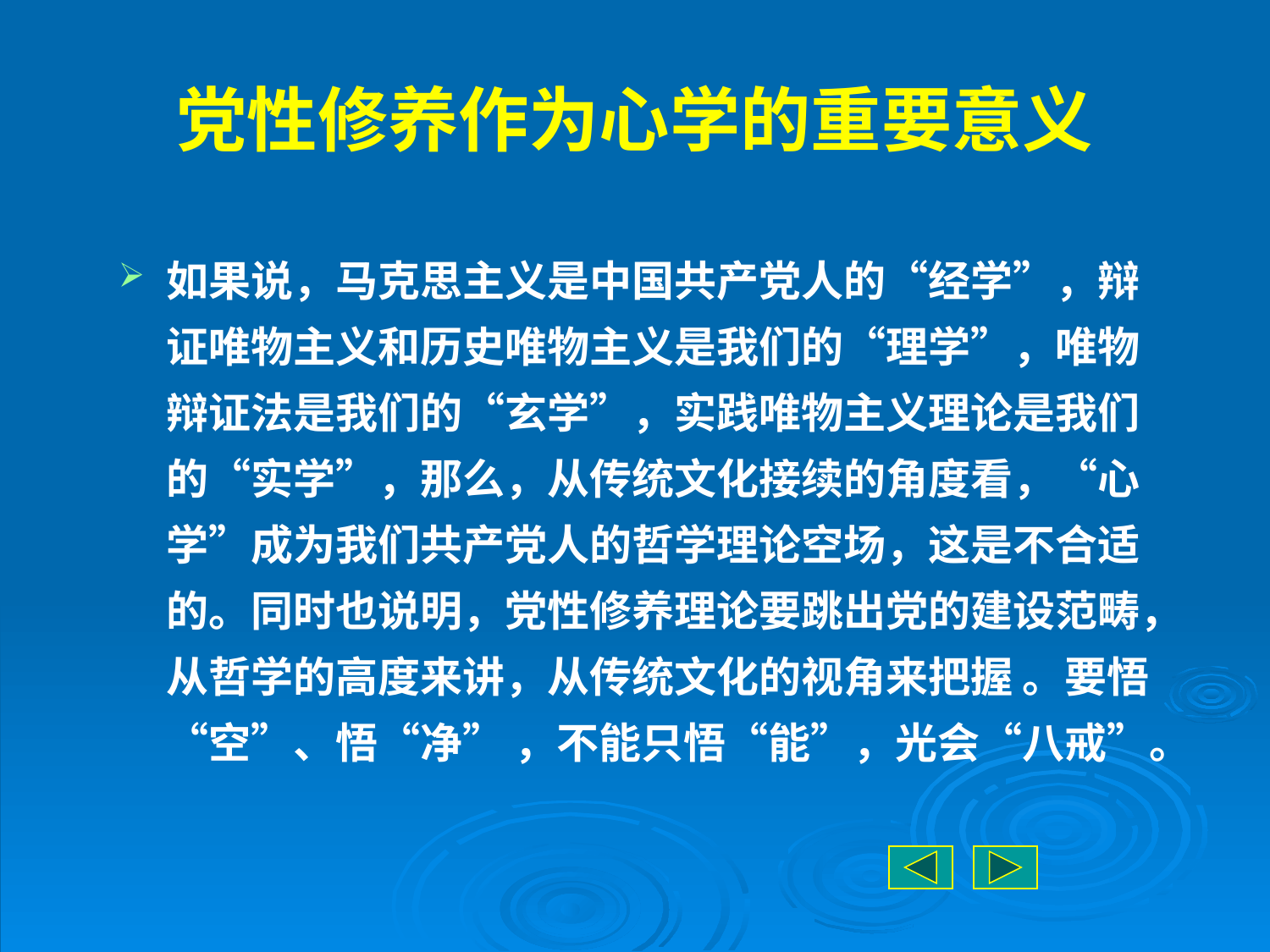

# 党性修养作为心学的重要意义
如果说，马克思主义是中国共产党人的“经学”，辩证唯物主义和历史唯物主义是我们的“理学”，唯物辩证法是我们的“玄学”，实践唯物主义理论是我们的“实学”，那么，从传统文化接续的角度看，“心学”成为我们共产党人的哲学理论空场，这是不合适的。同时也说明，党性修养理论要跳出党的建设范畴，从哲学的高度来讲，从传统文化的视角来把握 。要悟“空”、悟“净” ，不能只悟“能”，光会“八戒”。